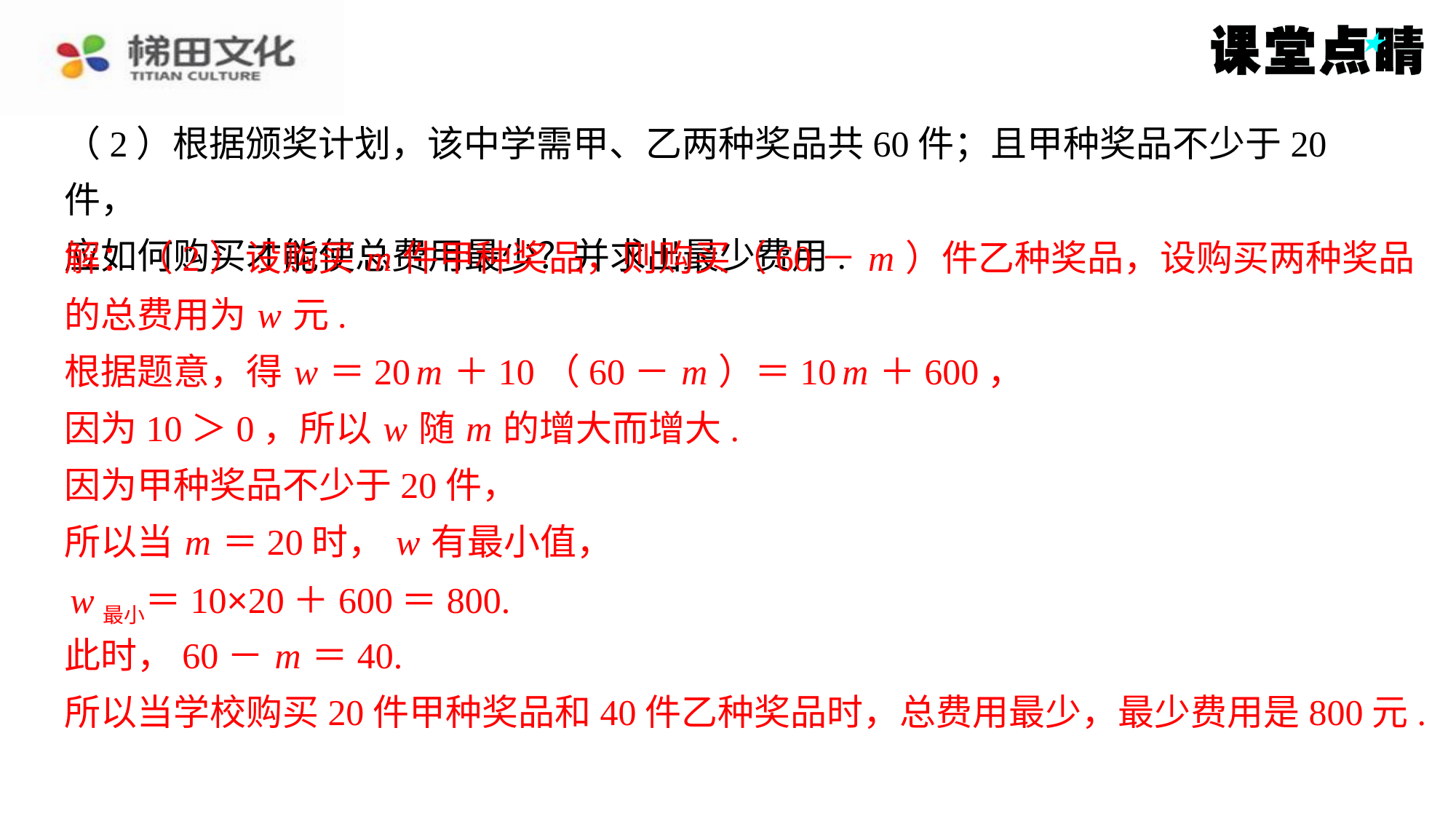

（2）根据颁奖计划，该中学需甲、乙两种奖品共60件；且甲种奖品不少于20件，
应如何购买才能使总费用最少？并求出最少费用.
解：（2）设购买 m 件甲种奖品，则购买（60－ m ）件乙种奖品，设购买两种奖品
解：（2）设购买 m 件甲种奖品，则购买（60－ m ）件乙种奖品，设购买两种奖品
的总费用为 w 元.
根据题意，得 w ＝20 m ＋10（60－ m ）＝10 m ＋600，
因为10＞0，所以 w 随 m 的增大而增大.
因为甲种奖品不少于20件，
所以当 m ＝20时， w 有最小值，
 w最小＝10×20＋600＝800.
此时，60－ m ＝40.
所以当学校购买20件甲种奖品和40件乙种奖品时，总费用最少，最少费用是800元.
的总费用为 w 元.
根据题意，得 w ＝20 m ＋10（60－ m ）＝10 m ＋600，
因为10＞0，所以 w 随 m 的增大而增大.
因为甲种奖品不少于20件，
所以当 m ＝20时， w 有最小值，
w最小＝10×20＋600＝800.
此时，60－ m ＝40.
所以当学校购买20件甲种奖品和40件乙种奖品时，总费用最少，最少费用是800元.